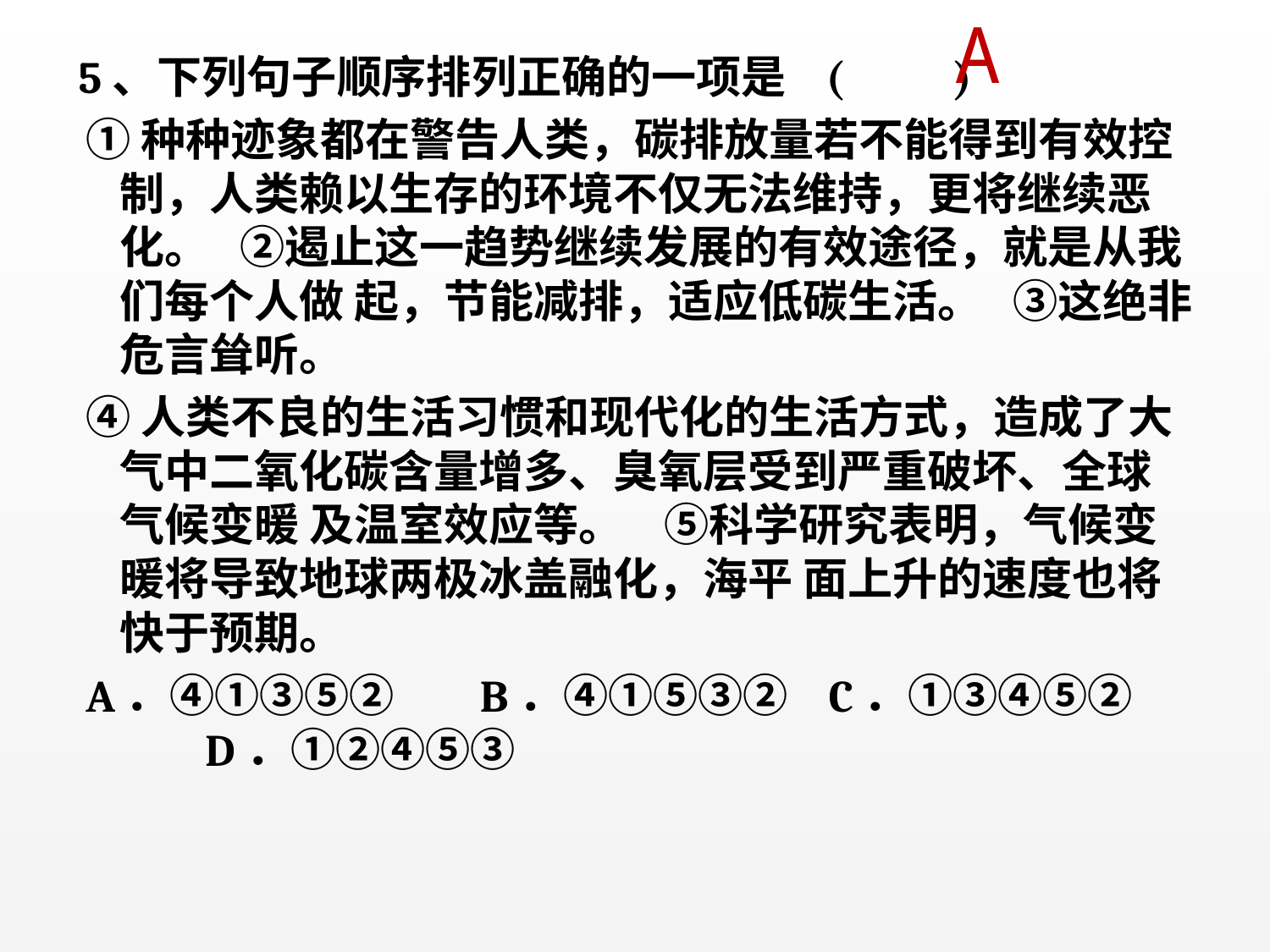

A
#
5、下列句子顺序排列正确的一项是   (　　)
 ①种种迹象都在警告人类，碳排放量若不能得到有效控制，人类赖以生存的环境不仅无法维持，更将继续恶化。   ②遏止这一趋势继续发展的有效途径，就是从我们每个人做 起，节能减排，适应低碳生活。   ③这绝非危言耸听。
 ④人类不良的生活习惯和现代化的生活方式，造成了大气中二氧化碳含量增多、臭氧层受到严重破坏、全球气候变暖 及温室效应等。    ⑤科学研究表明，气候变暖将导致地球两极冰盖融化，海平 面上升的速度也将快于预期。
 A．④①③⑤②　   B．④①⑤③②   C．①③④⑤②　　   D．①②④⑤③